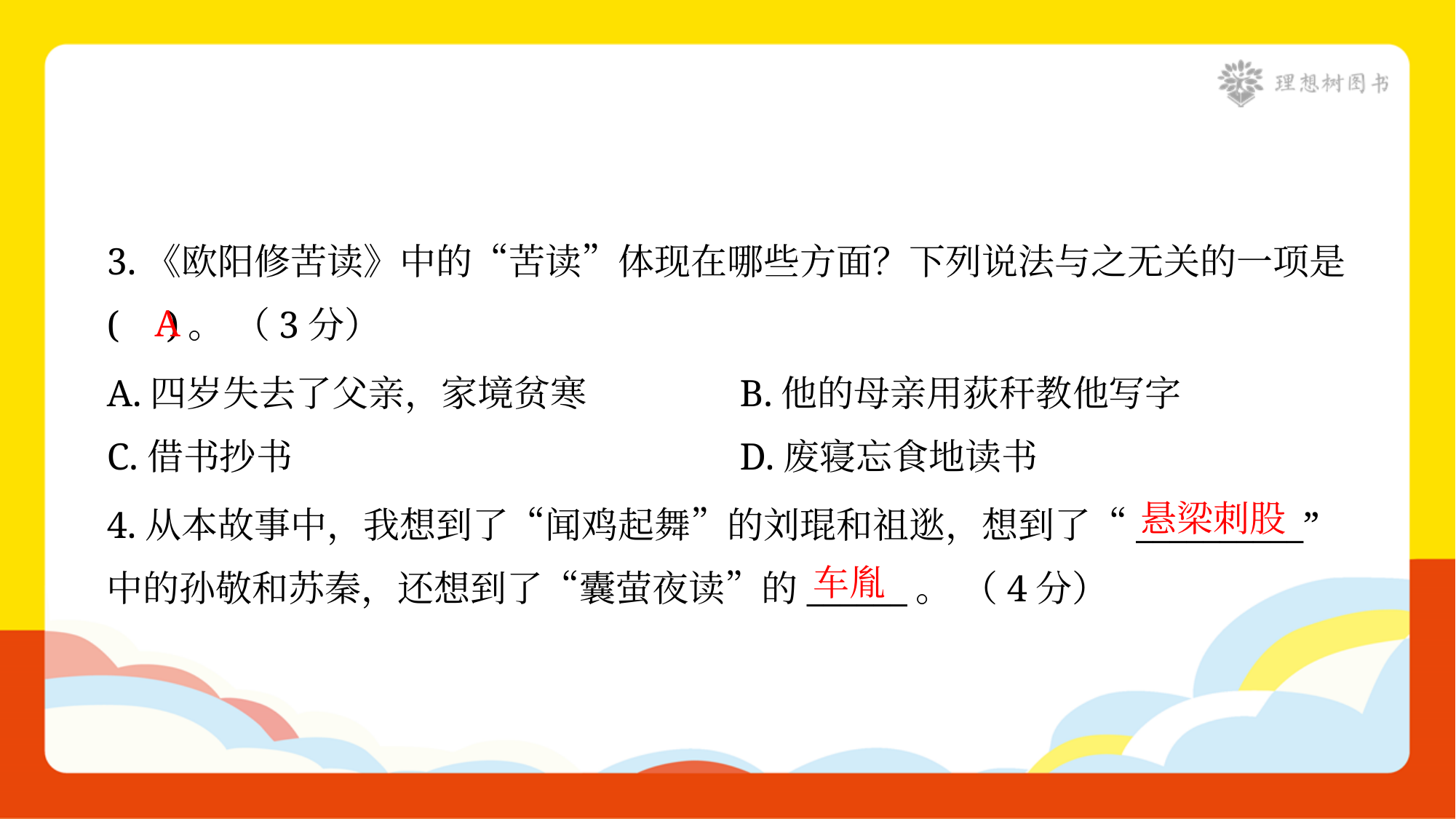

3.《欧阳修苦读》中的“苦读”体现在哪些方面？下列说法与之无关的一项是
(     )。 （3分）
A
A.四岁失去了父亲，家境贫寒	B.他的母亲用荻秆教他写字
C.借书抄书	D.废寝忘食地读书
悬梁刺股
4.从本故事中，我想到了“闻鸡起舞”的刘琨和祖逖，想到了“__________”
中的孙敬和苏秦，还想到了“囊萤夜读”的______。 （4分）
车胤